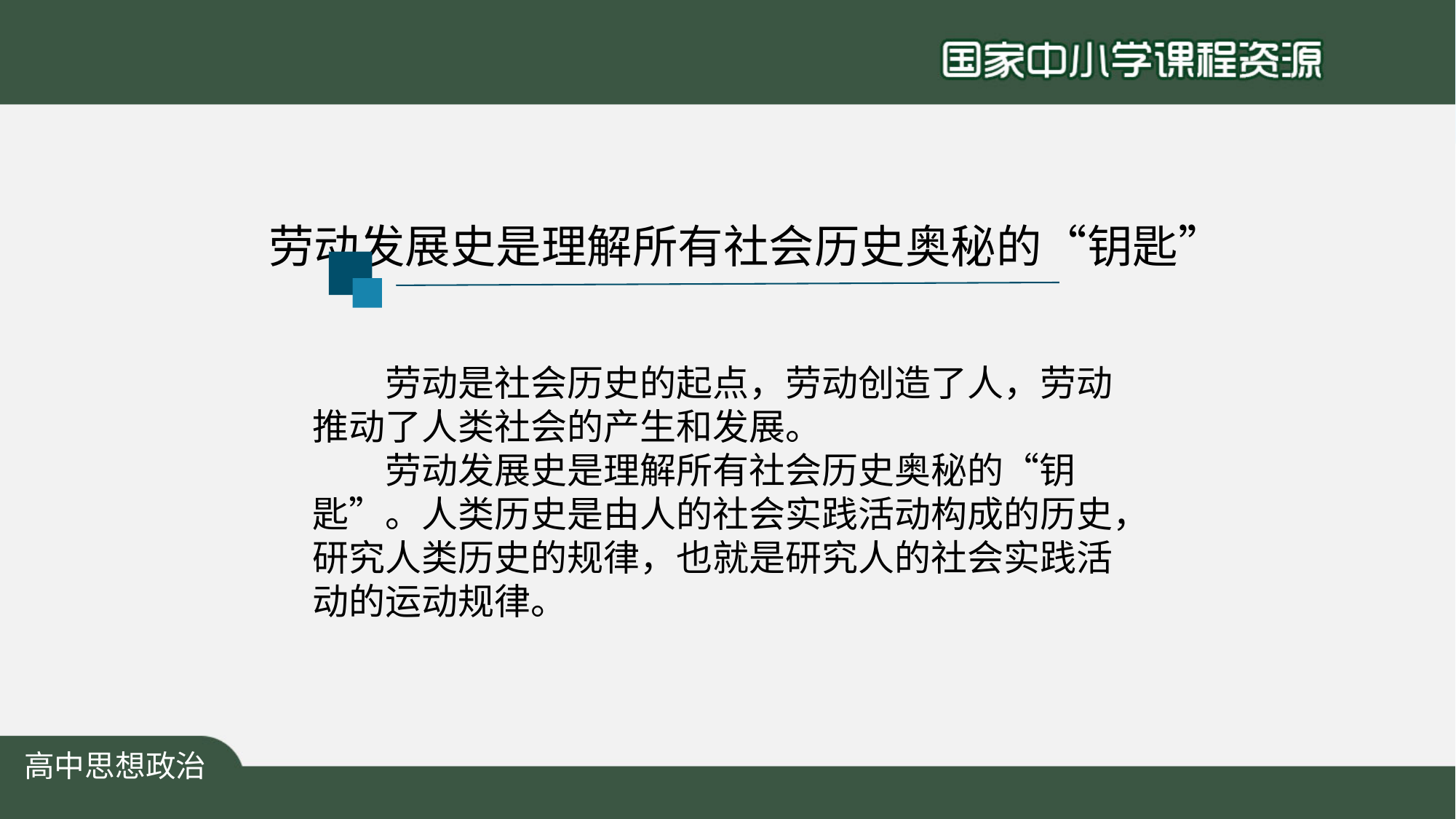

劳动发展史是理解所有社会历史奥秘的“钥匙”

劳动是社会历史的起点，劳动创造了人，劳动推动了人类社会的产生和发展。
劳动发展史是理解所有社会历史奥秘的“钥匙”。人类历史是由人的社会实践活动构成的历史，研究人类历史的规律，也就是研究人的社会实践活动的运动规律。